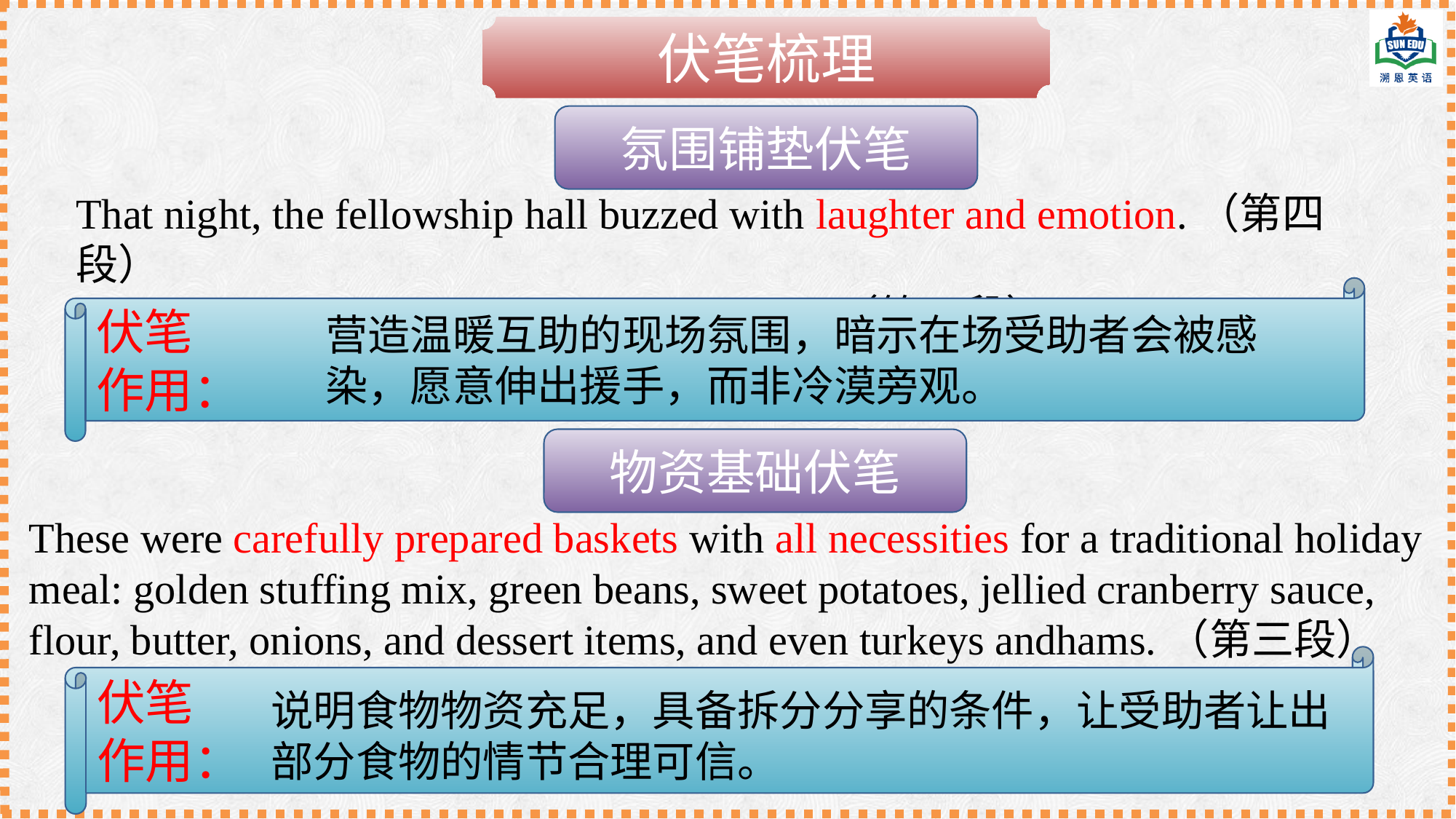

伏笔梳理
氛围铺垫伏笔
That night, the fellowship hall buzzed with laughter and emotion.（第四段）
 Yet, in that hall, there was warmth restored.（第四段）

伏笔
作用：
营造温暖互助的现场氛围，暗示在场受助者会被感染，愿意伸出援手，而非冷漠旁观。
物资基础伏笔
These were carefully prepared baskets with all necessities for a traditional holiday meal: golden stuffing mix, green beans, sweet potatoes, jellied cranberry sauce, flour, butter, onions, and dessert items, and even turkeys andhams.（第三段）
伏笔
作用：
说明食物物资充足，具备拆分分享的条件，让受助者让出部分食物的情节合理可信。